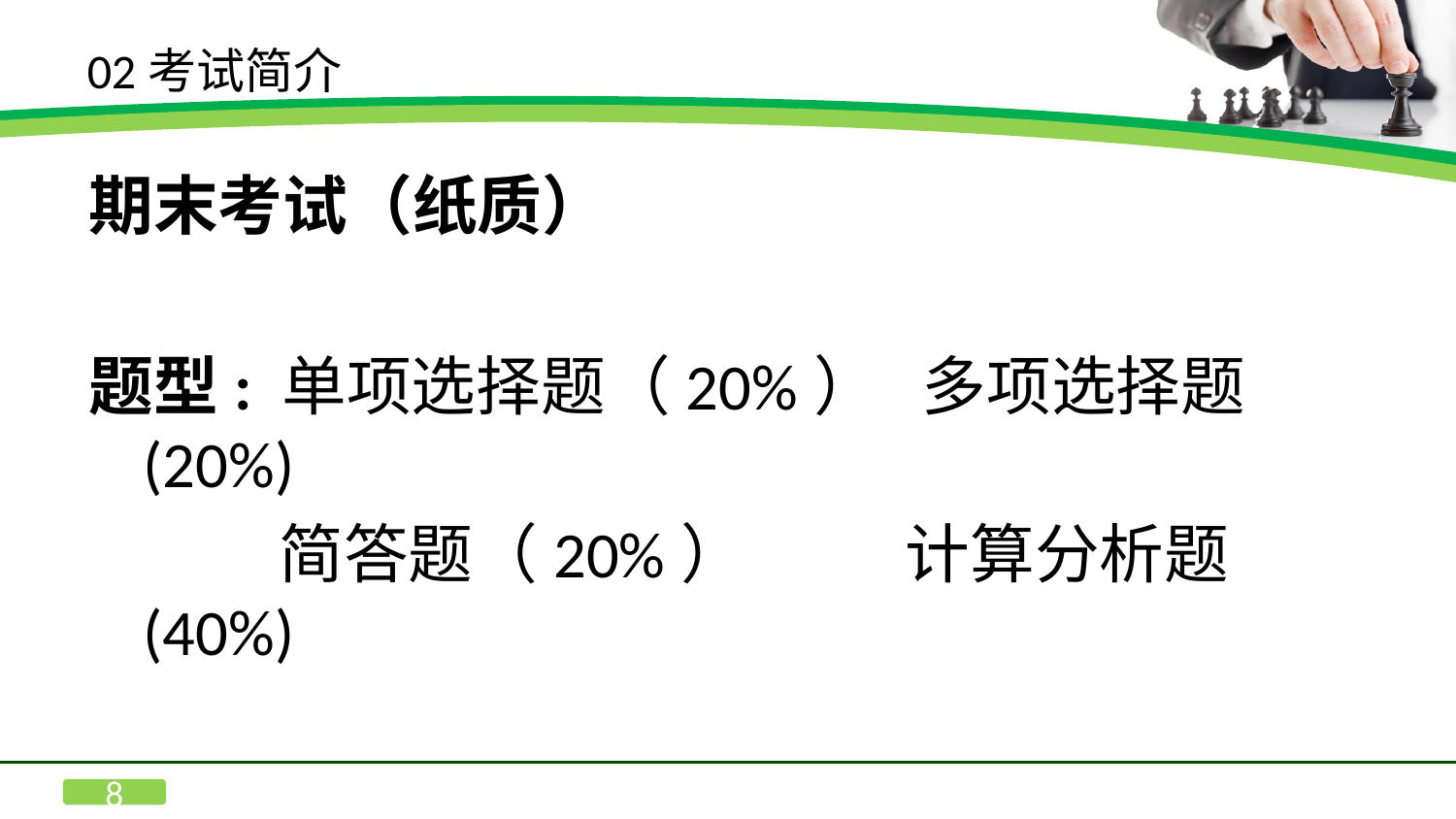

# 02考试简介
期末考试（纸质）

题型: 单项选择题（20%）   多项选择题(20%)
            简答题（20%）           计算分析题(40%)